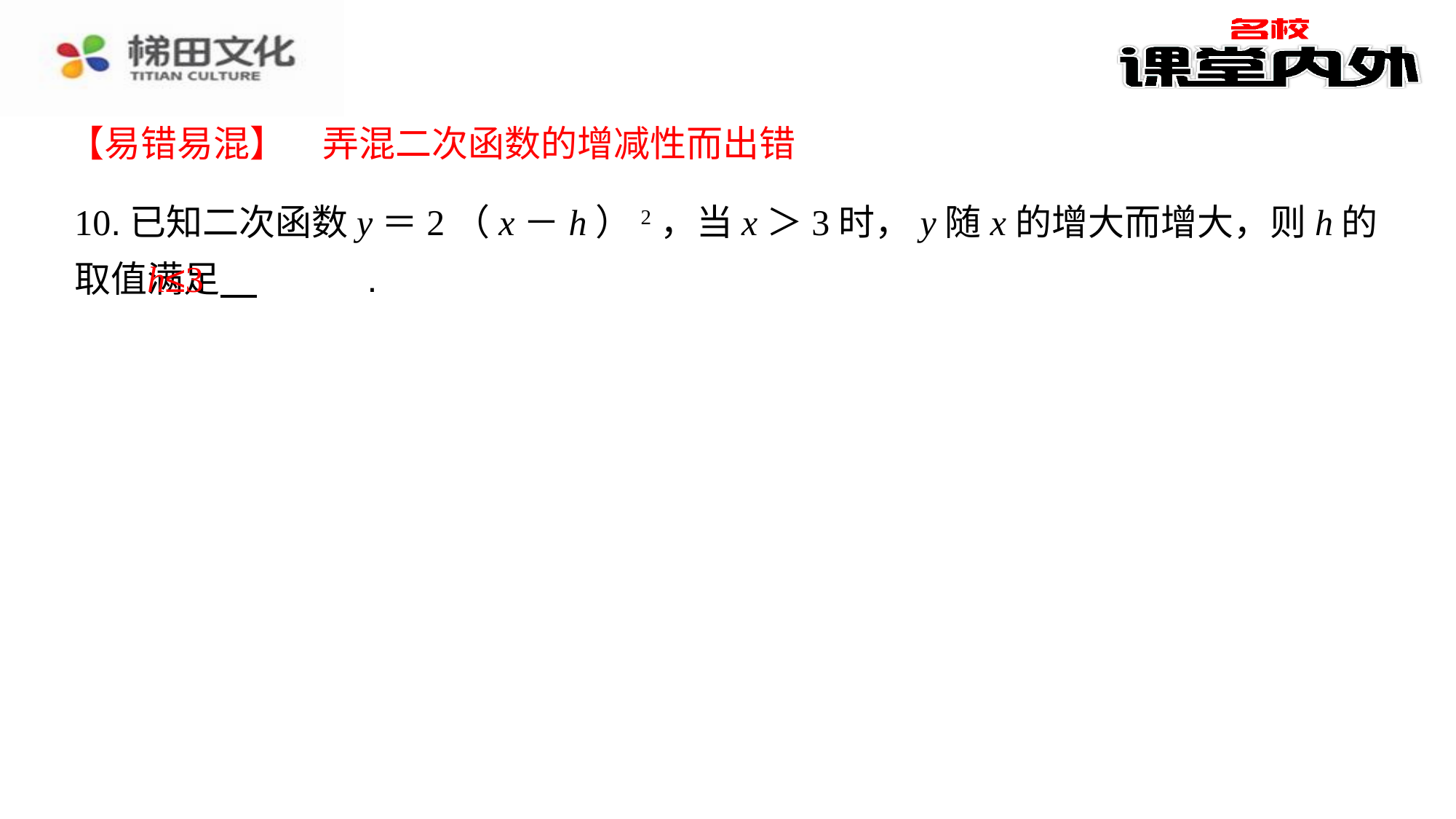

【易错易混】　弄混二次函数的增减性而出错
10.已知二次函数y＝2（x－h）2，当x＞3时，y随x的增大而增大，则h的取值满足 　h≤3　⁠.
h≤3